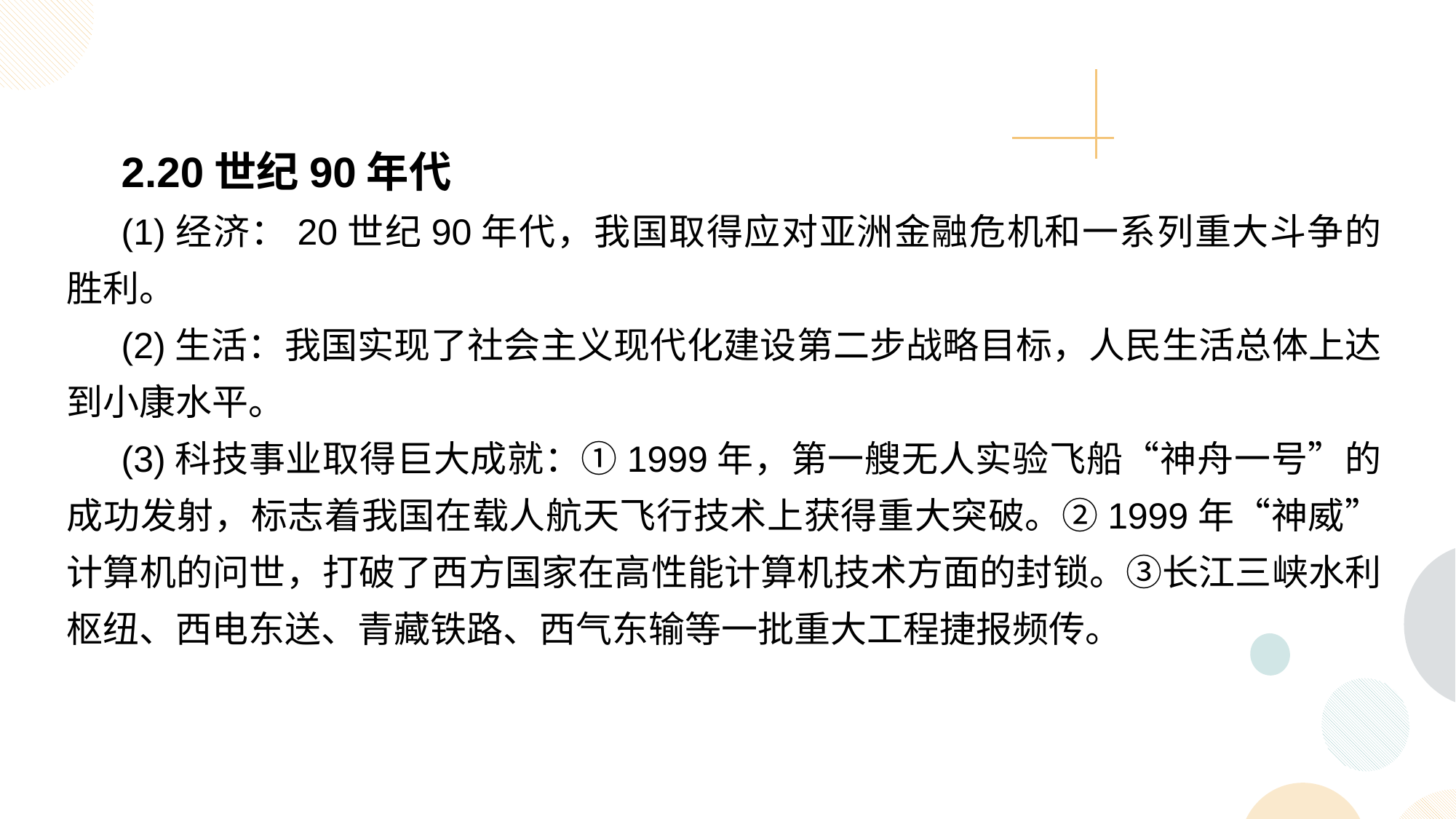

2.20世纪90年代
(1)经济：20世纪90年代，我国取得应对亚洲金融危机和一系列重大斗争的胜利。
(2)生活：我国实现了社会主义现代化建设第二步战略目标，人民生活总体上达到小康水平。
(3)科技事业取得巨大成就：①1999年，第一艘无人实验飞船“神舟一号”的成功发射，标志着我国在载人航天飞行技术上获得重大突破。②1999年“神威”计算机的问世，打破了西方国家在高性能计算机技术方面的封锁。③长江三峡水利枢纽、西电东送、青藏铁路、西气东输等一批重大工程捷报频传。